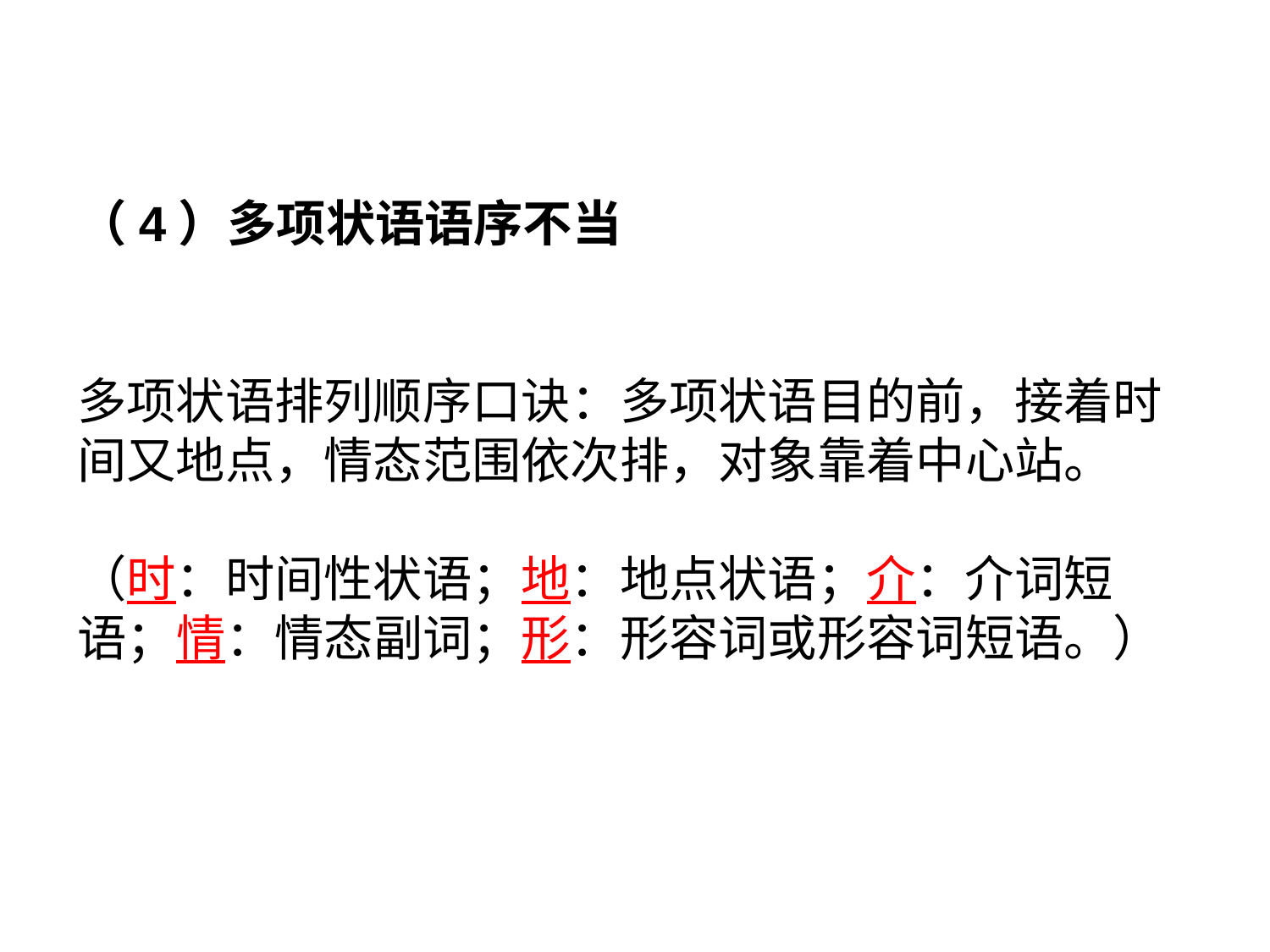

（4）多项状语语序不当

多项状语排列顺序口诀：多项状语目的前，接着时间又地点，情态范围依次排，对象靠着中心站。

（时：时间性状语；地：地点状语；介：介词短语；情：情态副词；形：形容词或形容词短语。）